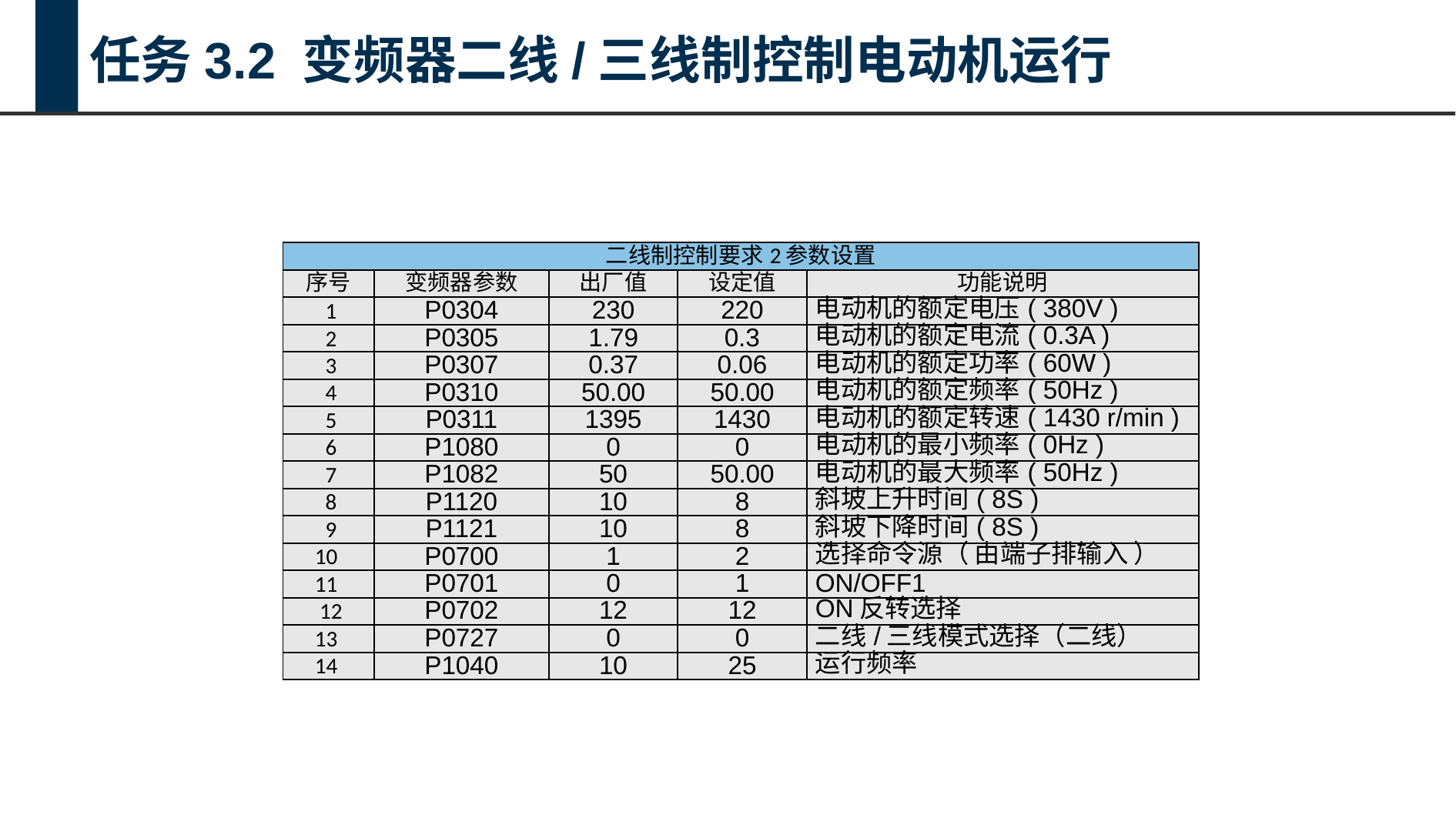

任务3.2 变频器二线/三线制控制电动机运行
| 二线制控制要求2参数设置 |  |  |  |  |
| --- | --- | --- | --- | --- |
| 序号 | 变频器参数 | 出厂值 | 设定值 | 功能说明 |
| 1 | P0304 | 230 | 220 | 电动机的额定电压( 380V ) |
| 2 | P0305 | 1.79 | 0.3 | 电动机的额定电流( 0.3A ) |
| 3 | P0307 | 0.37 | 0.06 | 电动机的额定功率( 60W ) |
| 4 | P0310 | 50.00 | 50.00 | 电动机的额定频率( 50Hz ) |
| 5 | P0311 | 1395 | 1430 | 电动机的额定转速( 1430 r/min ) |
| 6 | P1080 | 0 | 0 | 电动机的最小频率( 0Hz ) |
| 7 | P1082 | 50 | 50.00 | 电动机的最大频率( 50Hz ) |
| 8 | P1120 | 10 | 8 | 斜坡上升时间( 8S ) |
| 9 | P1121 | 10 | 8 | 斜坡下降时间( 8S ) |
| 10 | P0700 | 1 | 2 | 选择命令源（ 由端子排输入 ） |
| 11 | P0701 | 0 | 1 | ON/OFF1 |
| 12 | P0702 | 12 | 12 | ON反转选择 |
| 13 | P0727 | 0 | 0 | 二线/三线模式选择（二线） |
| 14 | P1040 | 10 | 25 | 运行频率 |